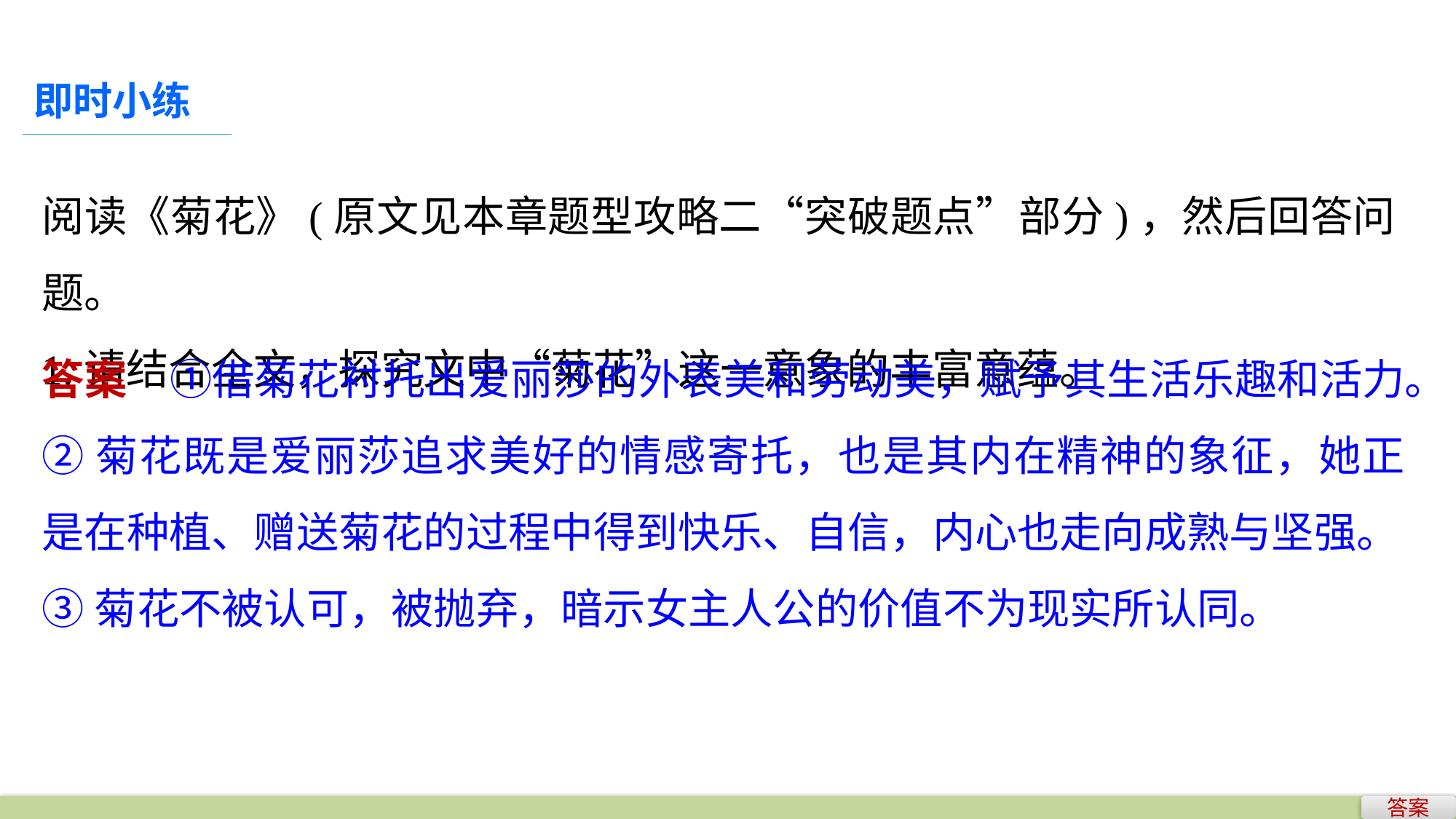

即时小练
阅读《菊花》(原文见本章题型攻略二“突破题点”部分)，然后回答问题。
1.请结合全文，探究文中“菊花”这一意象的丰富意蕴。
答案　①借菊花衬托出爱丽莎的外表美和劳动美，赋予其生活乐趣和活力。
②菊花既是爱丽莎追求美好的情感寄托，也是其内在精神的象征，她正是在种植、赠送菊花的过程中得到快乐、自信，内心也走向成熟与坚强。
③菊花不被认可，被抛弃，暗示女主人公的价值不为现实所认同。

答案